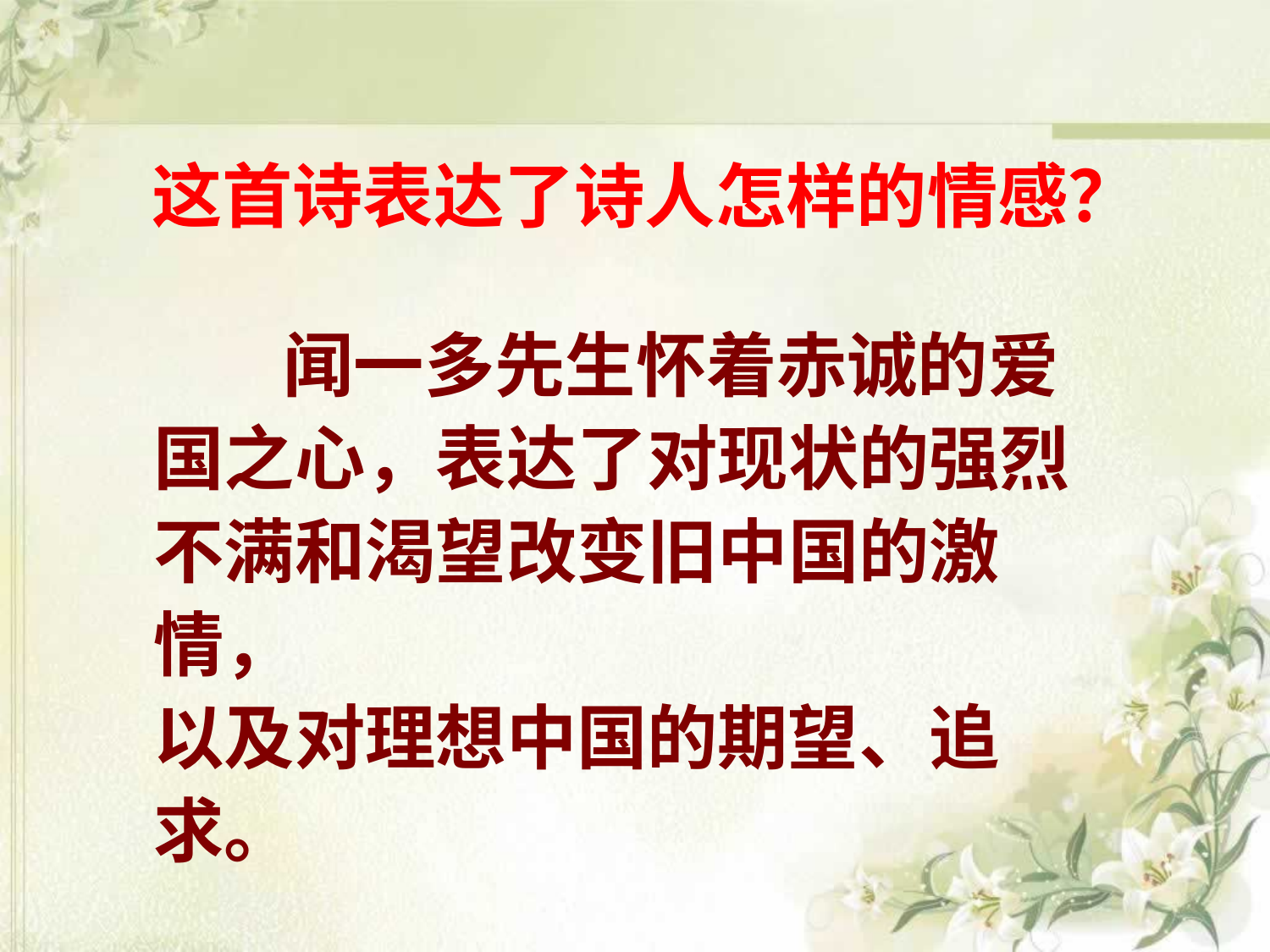

这首诗表达了诗人怎样的情感？
       闻一多先生怀着赤诚的爱国之心，表达了对现状的强烈不满和渴望改变旧中国的激情，
以及对理想中国的期望、追求。